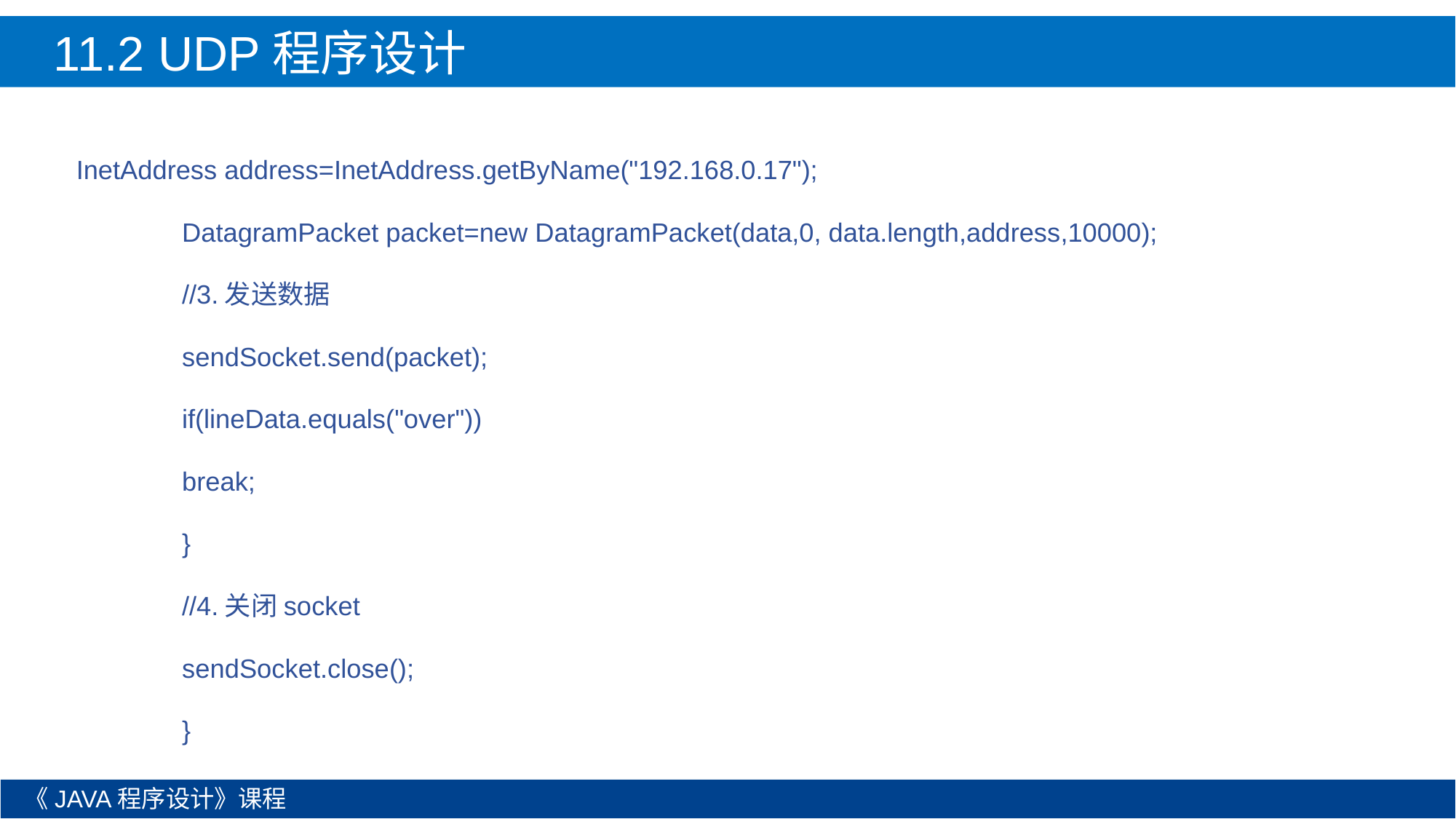

11.2 UDP程序设计
InetAddress address=InetAddress.getByName("192.168.0.17");
			DatagramPacket packet=new DatagramPacket(data,0, data.length,address,10000);
			//3.发送数据
			sendSocket.send(packet);
			if(lineData.equals("over"))
				break;
		}
		//4.关闭socket
		sendSocket.close();
	}

《JAVA程序设计》课程